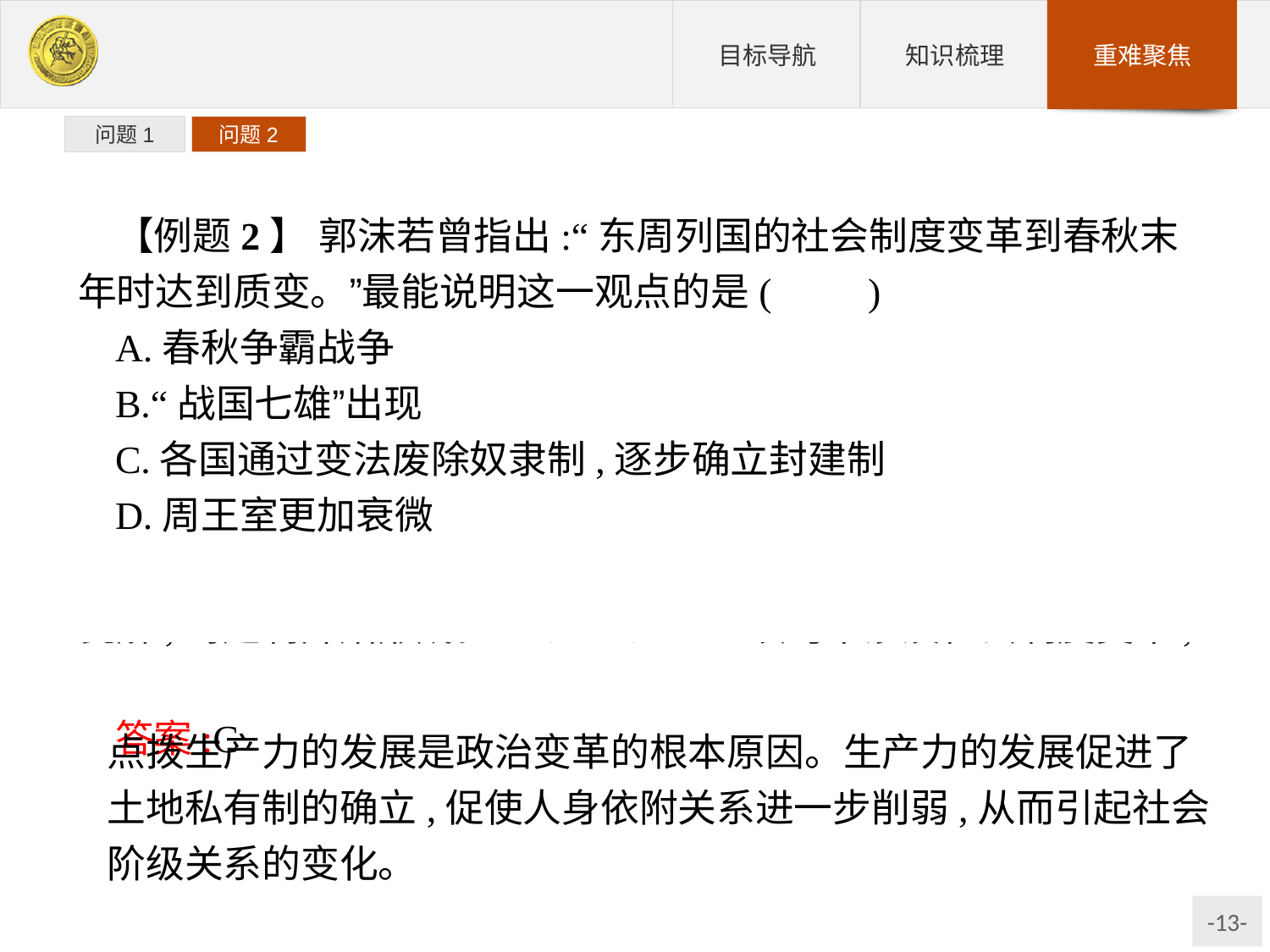

问题1
问题2
【例题2】 郭沫若曾指出:“东周列国的社会制度变革到春秋末年时达到质变。”最能说明这一观点的是(　　)
A.春秋争霸战争
B.“战国七雄”出现
C.各国通过变法废除奴隶制,逐步确立封建制
D.周王室更加衰微
解析:题干中的“质变”是指社会制度的变革,春秋末年奴隶制瓦解,封建制开始形成。A、B、D三项均不涉及社会制度变革,故选C项。
答案:C

点拨生产力的发展是政治变革的根本原因。生产力的发展促进了土地私有制的确立,促使人身依附关系进一步削弱,从而引起社会阶级关系的变化。